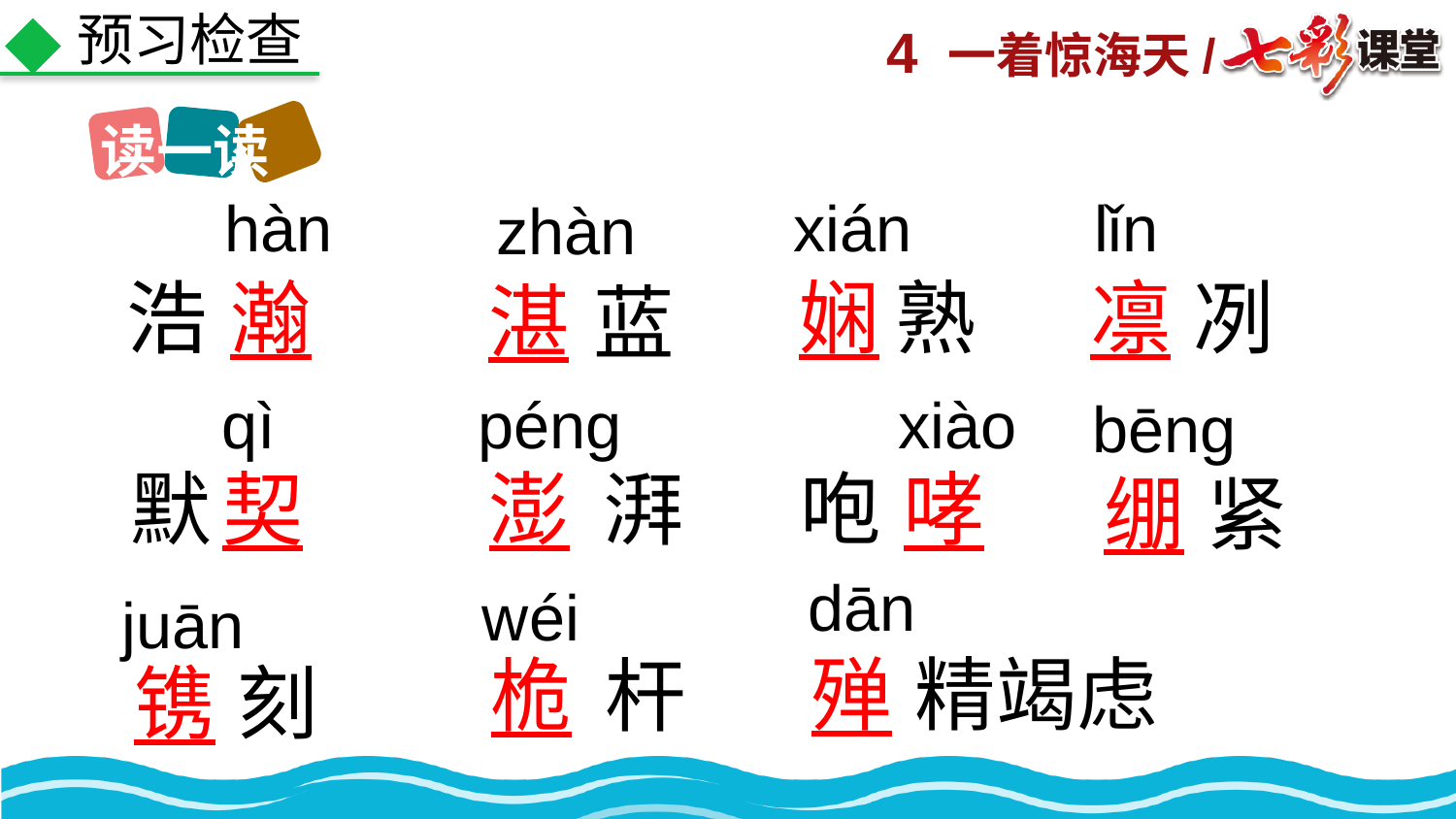

预习检查

读一读

hàn
xián
lǐn
zhàn
浩
瀚
娴
熟
凛
冽
湛
蓝
qì
péng
xiào
bēng
默
契
澎
湃
咆
哮
绷
紧
dān
wéi
juān
殚
精竭虑
桅
杆
镌
刻